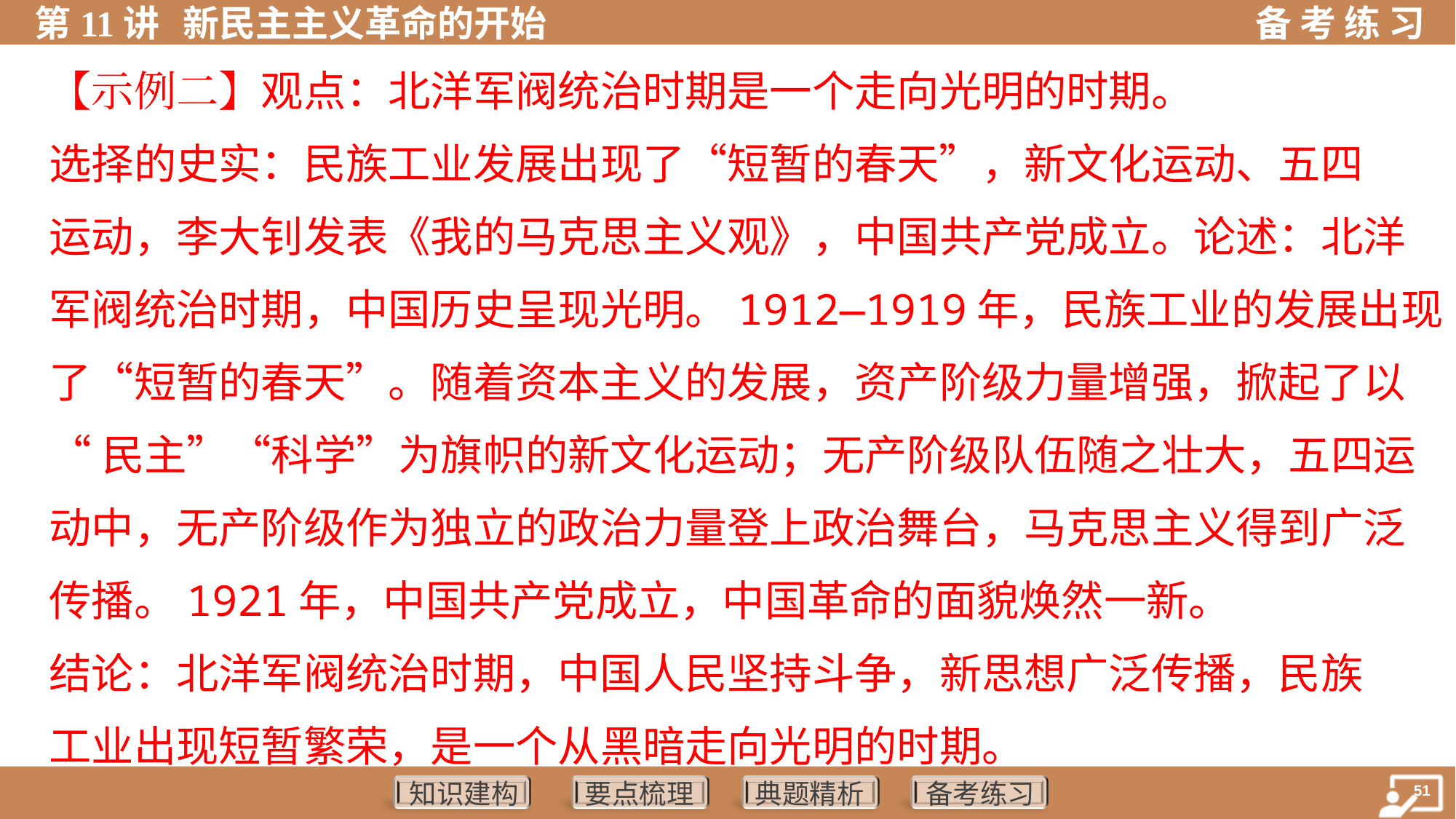

【示例二】观点：北洋军阀统治时期是一个走向光明的时期。
选择的史实：民族工业发展出现了“短暂的春天”，新文化运动、五四
运动，李大钊发表《我的马克思主义观》，中国共产党成立。论述：北洋
军阀统治时期，中国历史呈现光明。1912—1919年，民族工业的发展出现
了“短暂的春天”。随着资本主义的发展，资产阶级力量增强，掀起了以
“民主”“科学”为旗帜的新文化运动；无产阶级队伍随之壮大，五四运
动中，无产阶级作为独立的政治力量登上政治舞台，马克思主义得到广泛
传播。1921年，中国共产党成立，中国革命的面貌焕然一新。
结论：北洋军阀统治时期，中国人民坚持斗争，新思想广泛传播，民族
工业出现短暂繁荣，是一个从黑暗走向光明的时期。